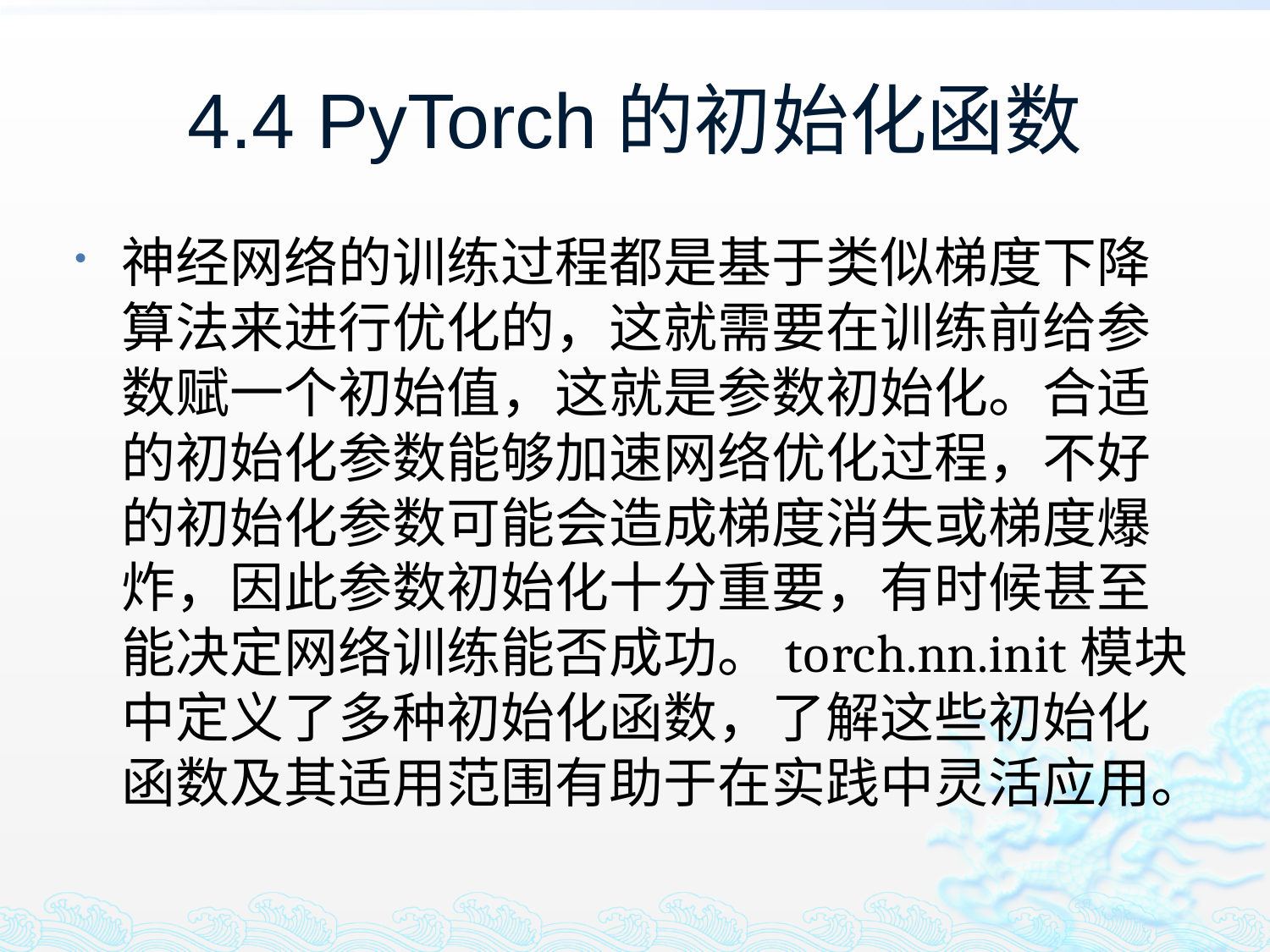

# 4.4 PyTorch的初始化函数
神经网络的训练过程都是基于类似梯度下降算法来进行优化的，这就需要在训练前给参数赋一个初始值，这就是参数初始化。合适的初始化参数能够加速网络优化过程，不好的初始化参数可能会造成梯度消失或梯度爆炸，因此参数初始化十分重要，有时候甚至能决定网络训练能否成功。torch.nn.init模块中定义了多种初始化函数，了解这些初始化函数及其适用范围有助于在实践中灵活应用。